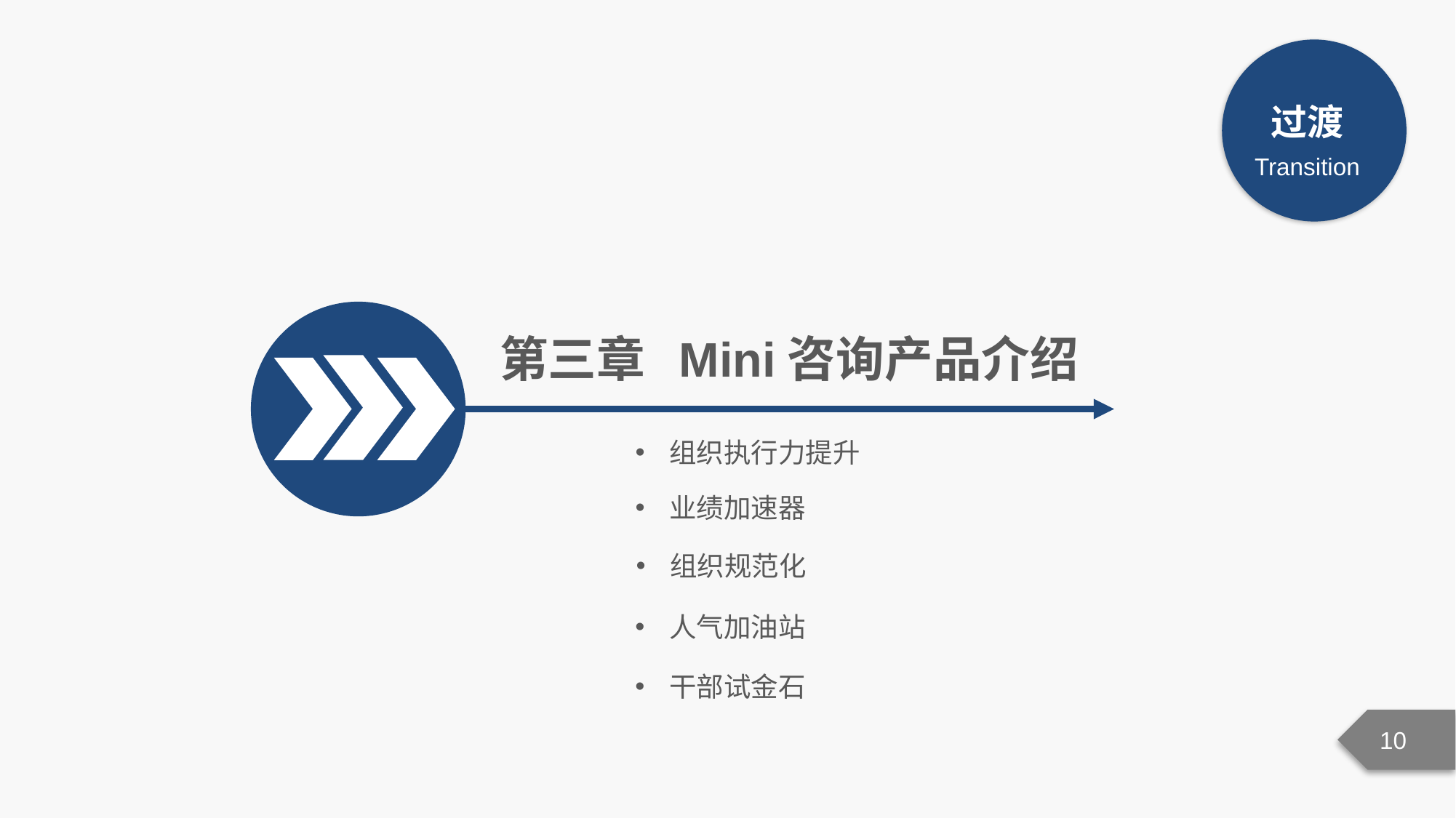

第三章  Mini咨询产品介绍

组织执行力提升
业绩加速器
组织规范化
人气加油站
干部试金石